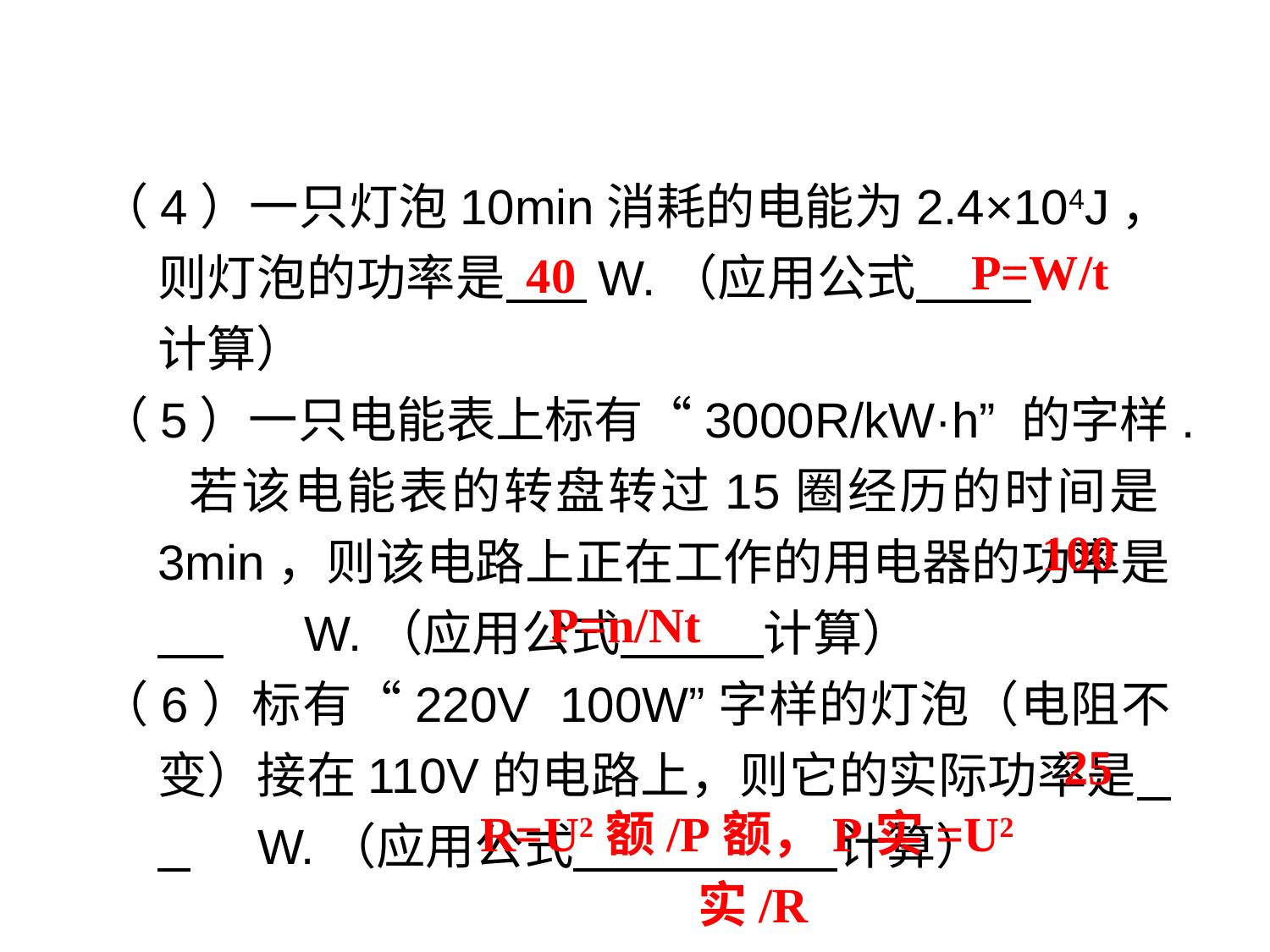

（4）一只灯泡10min消耗的电能为2.4×104J，则灯泡的功率是       W.（应用公式          .         计算）
（5）一只电能表上标有“3000R/kW·h” 的字样. 若该电能表的转盘转过15圈经历的时间是3min，则该电路上正在工作的用电器的功率是       .    W.（应用公式             计算）
（6）标有“220V  100W”字样的灯泡（电阻不变）接在110V的电路上，则它的实际功率是       .   W.（应用公式                        计算）
 P=W/t
40
100
P=n/Nt
25
R=U2额/P额，P实=U2实/R